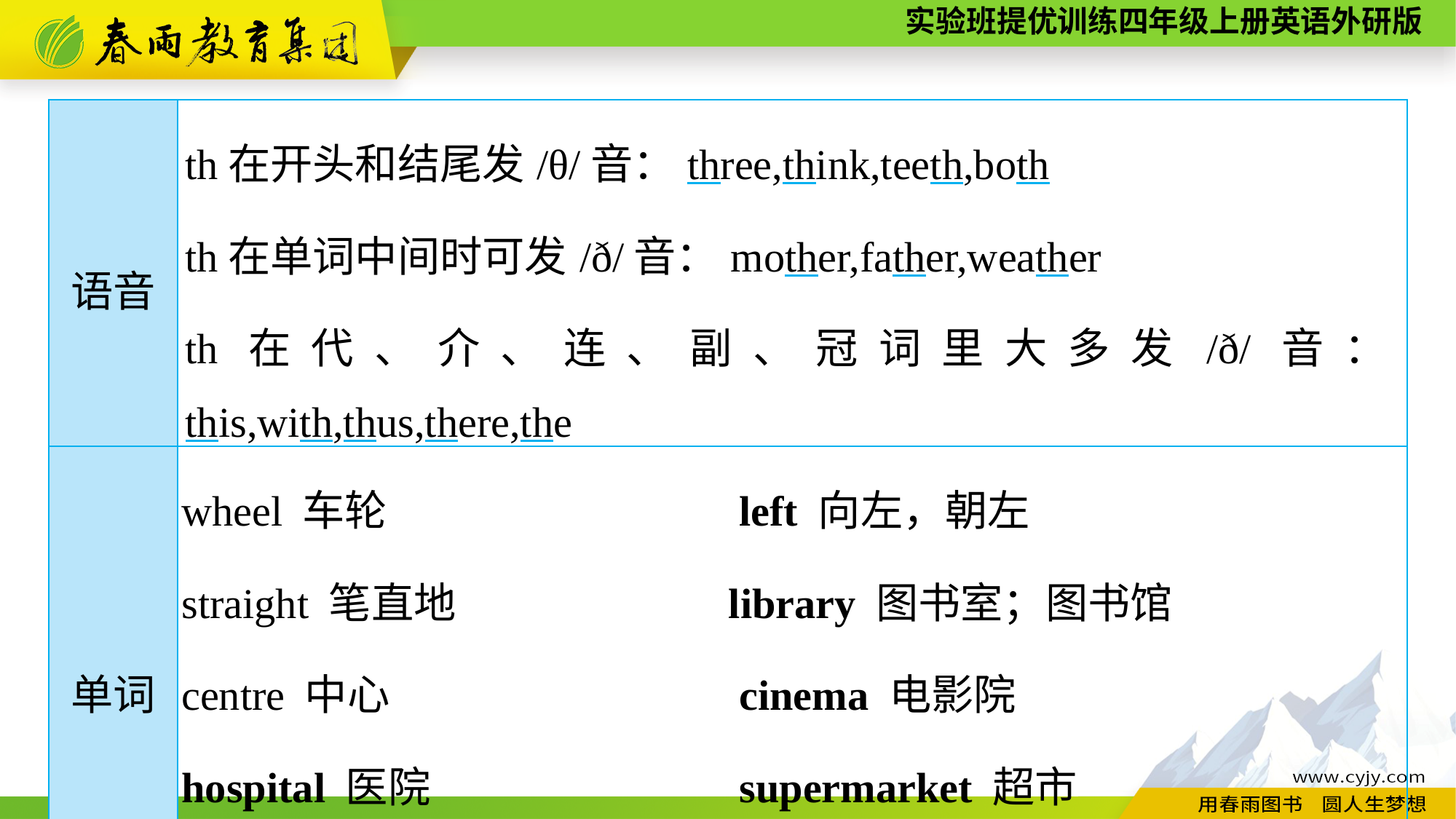

| 语音 | th在开头和结尾发/θ/音：three,think,teeth,both th在单词中间时可发/ð/音：mother,father,weather th在代、介、连、副、冠词里大多发/ð/音：this,with,thus,there,the |
| --- | --- |
| 单词 | wheel 车轮　　　　　　 left 向左，朝左　 straight 笔直地　 library 图书室；图书馆 centre 中心 cinema 电影院 hospital 医院 supermarket 超市 museum 博物馆，博物院 tomorrow 明天 |